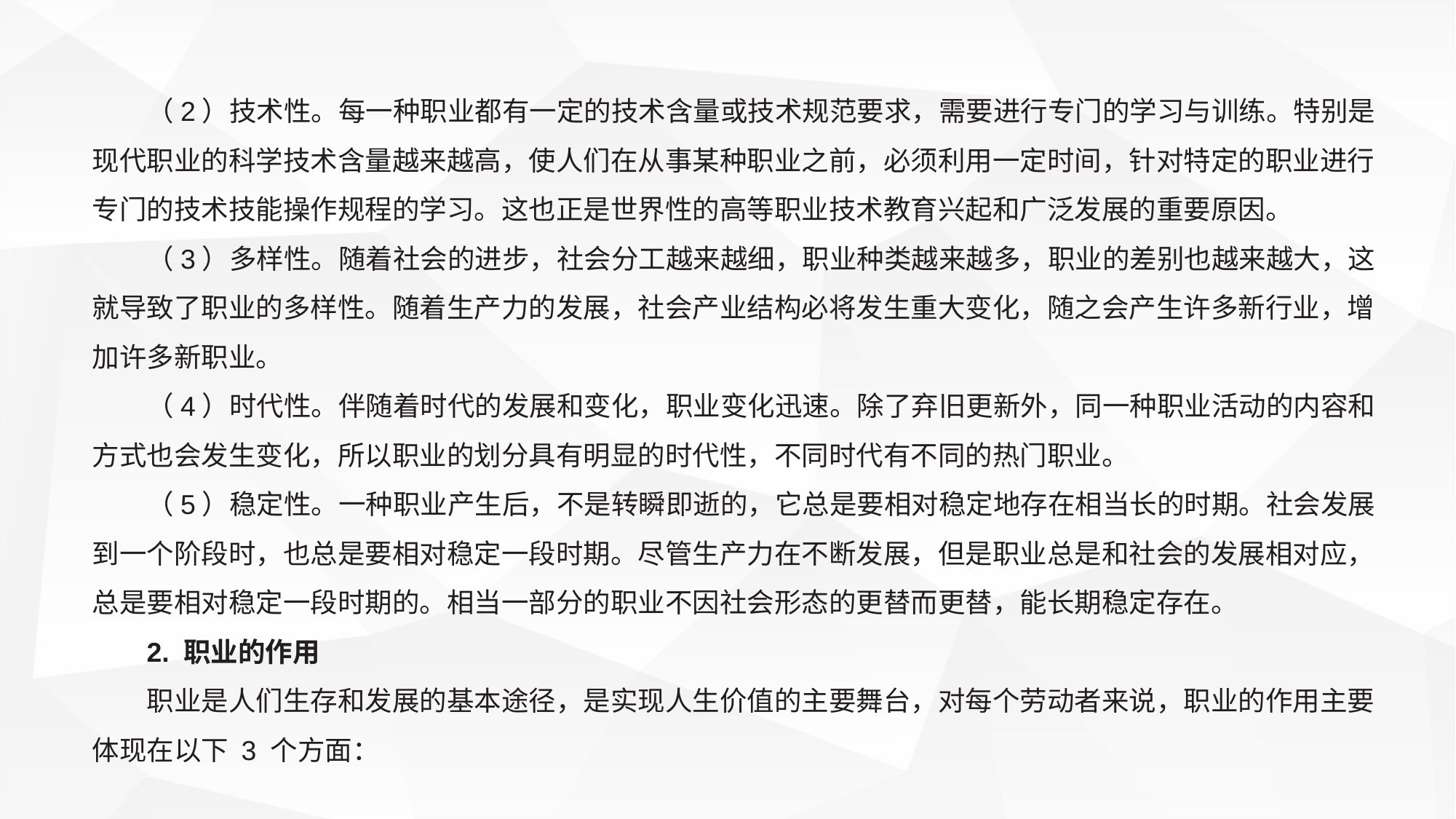

（2）技术性。每一种职业都有一定的技术含量或技术规范要求，需要进行专门的学习与训练。特别是现代职业的科学技术含量越来越高，使人们在从事某种职业之前，必须利用一定时间，针对特定的职业进行专门的技术技能操作规程的学习。这也正是世界性的高等职业技术教育兴起和广泛发展的重要原因。
（3）多样性。随着社会的进步，社会分工越来越细，职业种类越来越多，职业的差别也越来越大，这就导致了职业的多样性。随着生产力的发展，社会产业结构必将发生重大变化，随之会产生许多新行业，增加许多新职业。
（4）时代性。伴随着时代的发展和变化，职业变化迅速。除了弃旧更新外，同一种职业活动的内容和方式也会发生变化，所以职业的划分具有明显的时代性，不同时代有不同的热门职业。
（5）稳定性。一种职业产生后，不是转瞬即逝的，它总是要相对稳定地存在相当长的时期。社会发展到一个阶段时，也总是要相对稳定一段时期。尽管生产力在不断发展，但是职业总是和社会的发展相对应，总是要相对稳定一段时期的。相当一部分的职业不因社会形态的更替而更替，能长期稳定存在。
2. 职业的作用
职业是人们生存和发展的基本途径，是实现人生价值的主要舞台，对每个劳动者来说，职业的作用主要体现在以下 3 个方面：